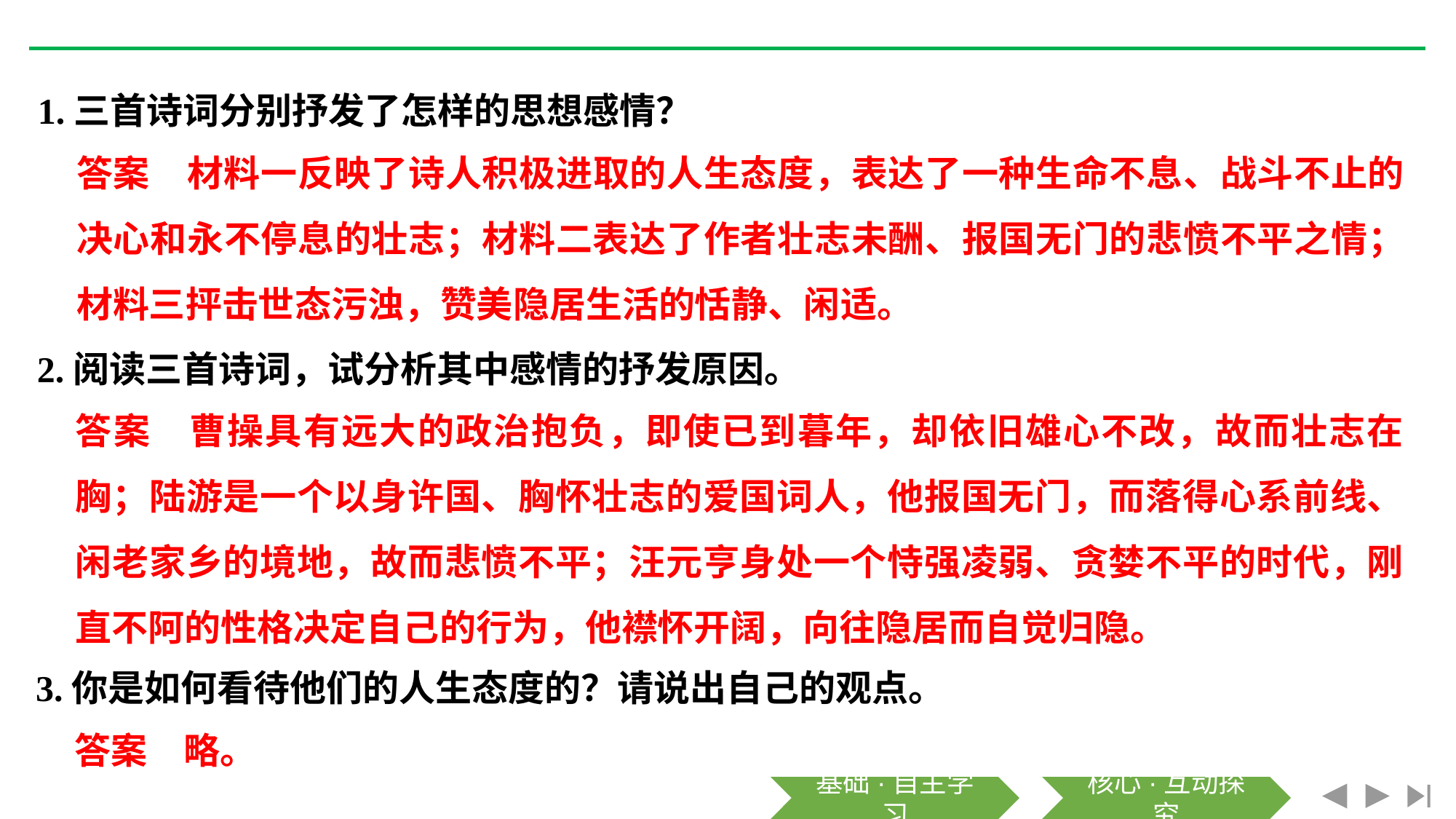

1.三首诗词分别抒发了怎样的思想感情？
答案　材料一反映了诗人积极进取的人生态度，表达了一种生命不息、战斗不止的决心和永不停息的壮志；材料二表达了作者壮志未酬、报国无门的悲愤不平之情；材料三抨击世态污浊，赞美隐居生活的恬静、闲适。
2.阅读三首诗词，试分析其中感情的抒发原因。
答案　曹操具有远大的政治抱负，即使已到暮年，却依旧雄心不改，故而壮志在胸；陆游是一个以身许国、胸怀壮志的爱国词人，他报国无门，而落得心系前线、闲老家乡的境地，故而悲愤不平；汪元亨身处一个恃强凌弱、贪婪不平的时代，刚直不阿的性格决定自己的行为，他襟怀开阔，向往隐居而自觉归隐。
3.你是如何看待他们的人生态度的？请说出自己的观点。
答案　略。